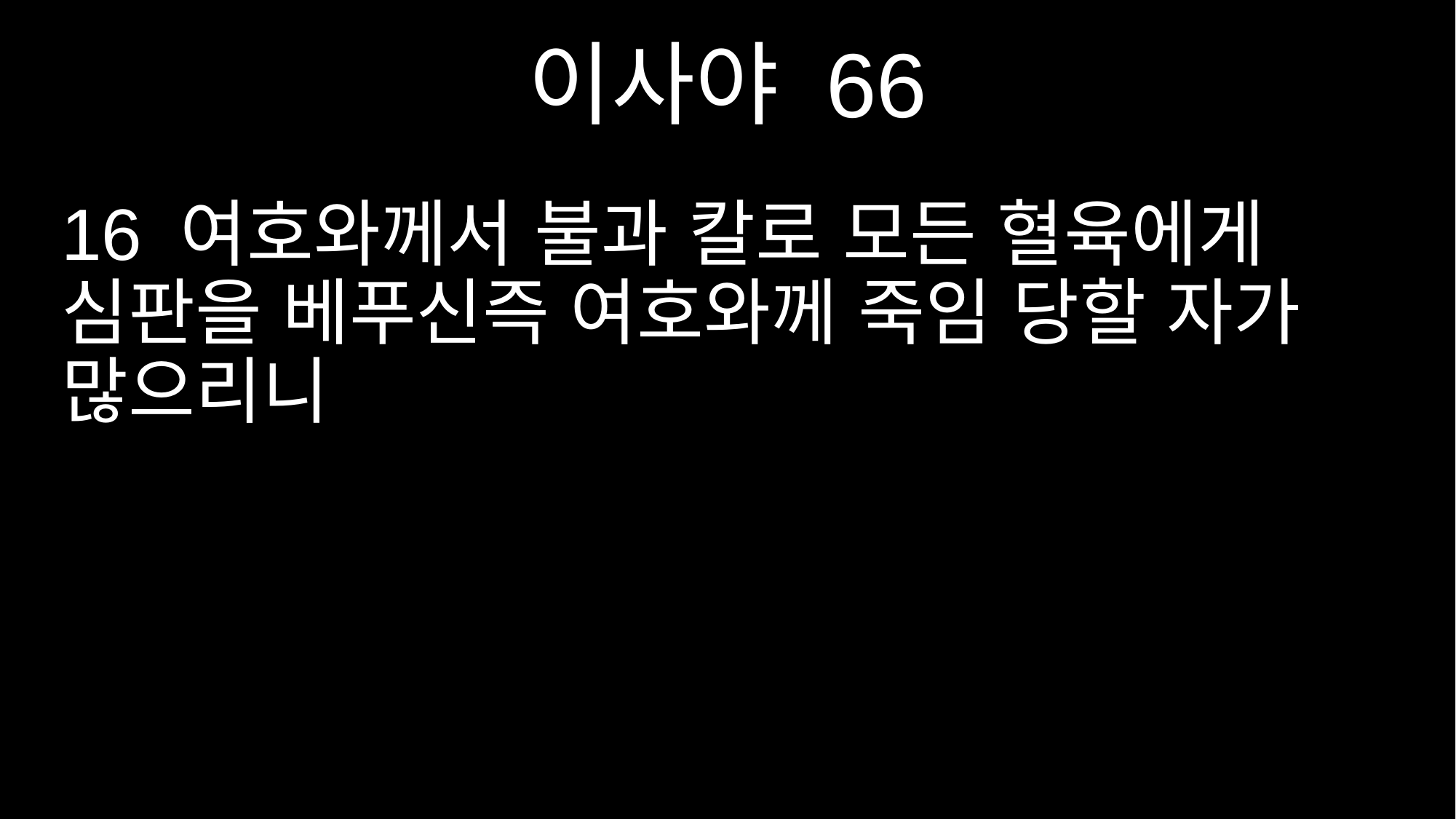

이사야 66
16 여호와께서 불과 칼로 모든 혈육에게 심판을 베푸신즉 여호와께 죽임 당할 자가 많으리니